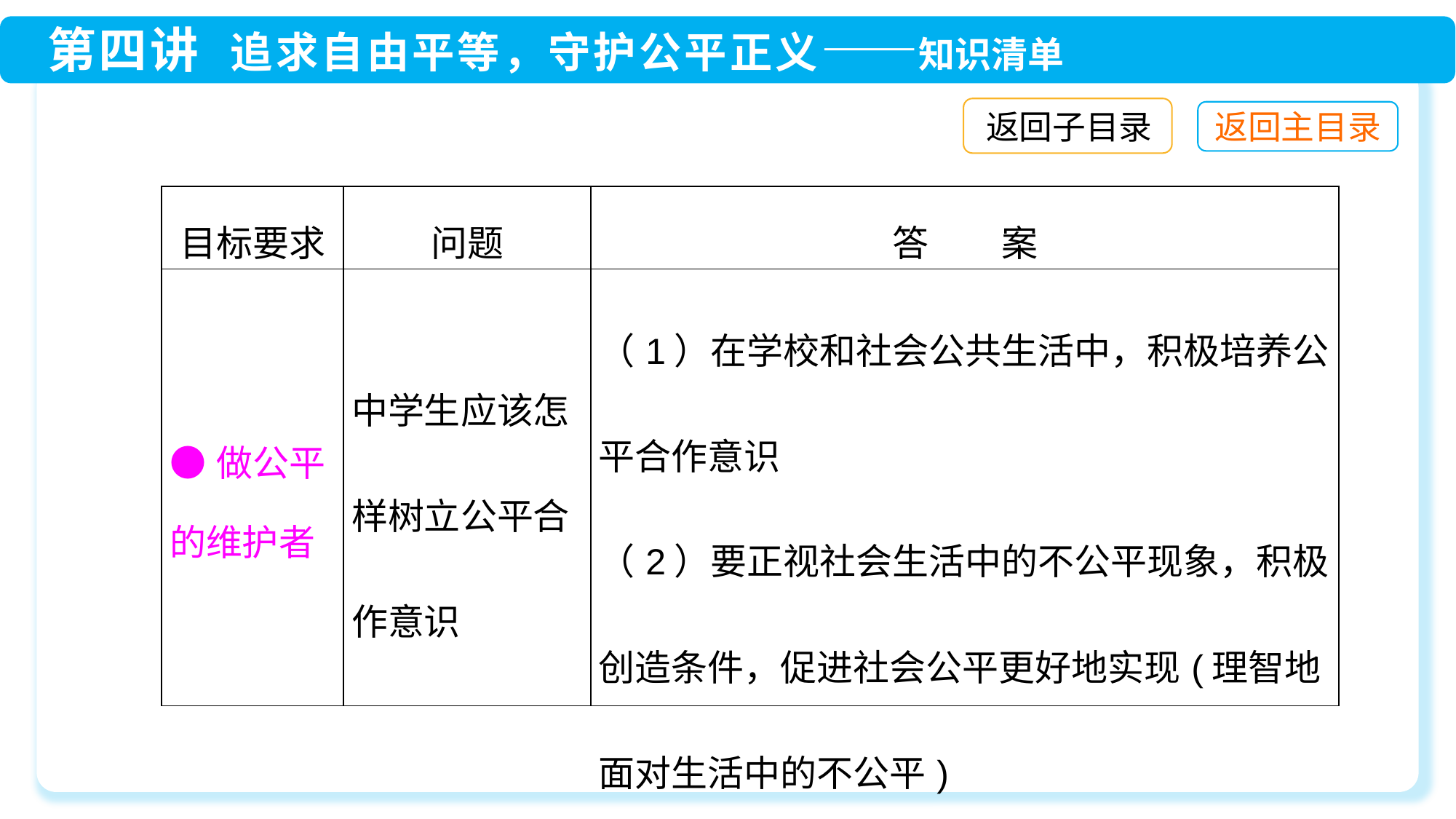

返回子目录
| 目标要求 | 问题 | 答　　案 |
| --- | --- | --- |
| ●做公平的维护者 | 中学生应该怎样树立公平合作意识 | （1）在学校和社会公共生活中，积极培养公平合作意识 （2）要正视社会生活中的不公平现象，积极创造条件，促进社会公平更好地实现(理智地面对生活中的不公平) |